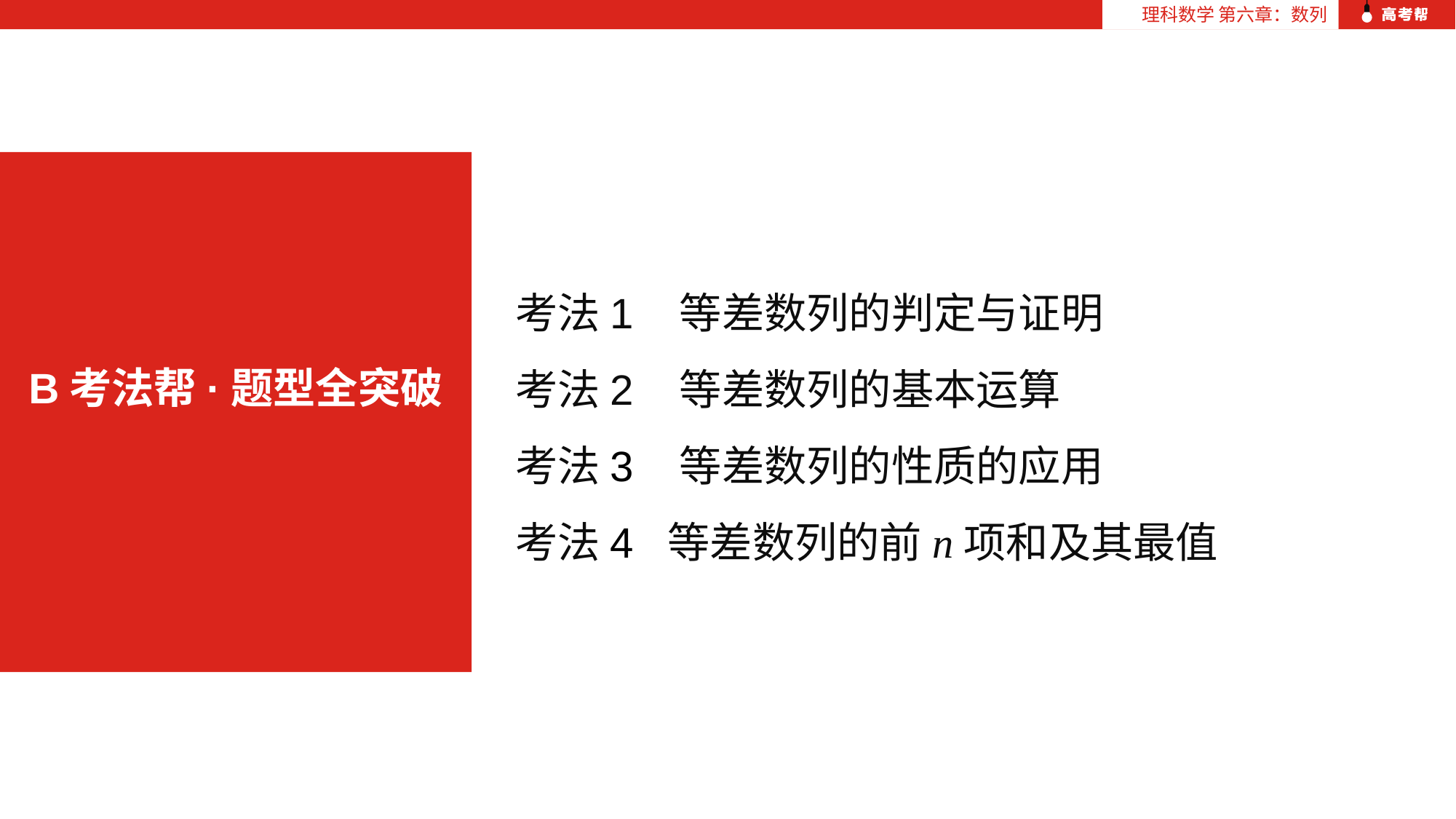

理科数学 第六章：数列
B考法帮·题型全突破

考法1   等差数列的判定与证明
考法2   等差数列的基本运算
考法3   等差数列的性质的应用
考法4  等差数列的前n项和及其最值